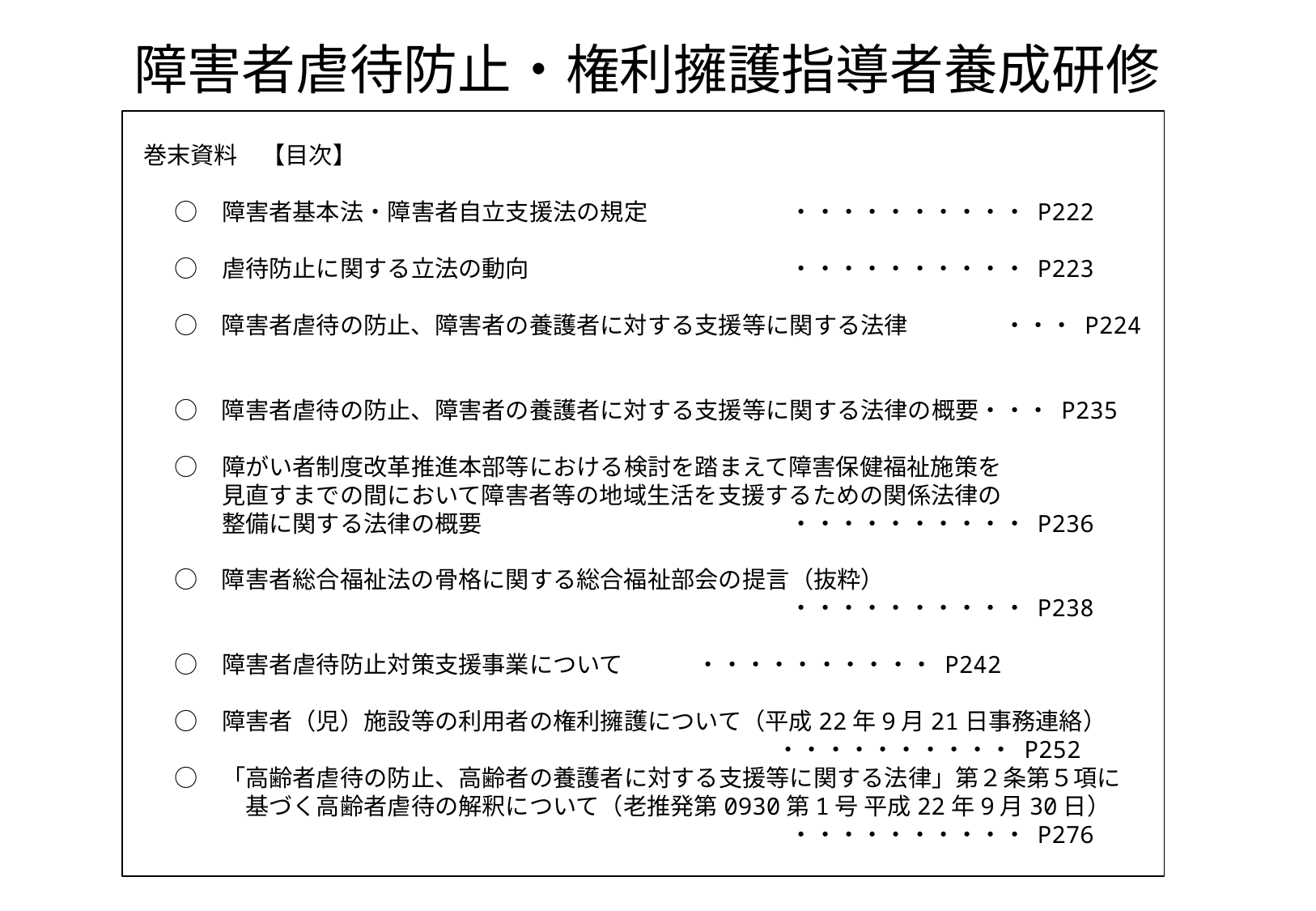

# 障害者虐待防止・権利擁護指導者養成研修

  巻末資料　【目次】

　　○　障害者基本法・障害者自立支援法の規定　　　　　　・・・・・・・・・・ P222

　　○　虐待防止に関する立法の動向　　　　　　　　　　　・・・・・・・・・・ P223

　　○　障害者虐待の防止、障害者の養護者に対する支援等に関する法律　　　　・・・ P224

　　○　障害者虐待の防止、障害者の養護者に対する支援等に関する法律の概要・・・ P235

　　○　障がい者制度改革推進本部等における検討を踏まえて障害保健福祉施策を
　　　　見直すまでの間において障害者等の地域生活を支援するための関係法律の
　　　　整備に関する法律の概要　　　　　　　　　　　　　・・・・・・・・・・ P236

　　○　障害者総合福祉法の骨格に関する総合福祉部会の提言（抜粋）
　　　　　　　　　　　　　　　　　　　　　　　　　　　　・・・・・・・・・・ P238

　　○　障害者虐待防止対策支援事業について              ・・・・・・・・・・ P242

　　○　障害者（児）施設等の利用者の権利擁護について（平成22年9月21日事務連絡）
　　　　　　　　　　　　　　　　　　　　　　　　 　　　 ・・・・・・・・・・ P252
　　○　「高齢者虐待の防止、高齢者の養護者に対する支援等に関する法律」第２条第５項に
　　　　　基づく高齢者虐待の解釈について（老推発第0930第1号 平成22年9月30日）
　　　　　　　　　　　　　　　　　　　　　　　　　　　　・・・・・・・・・・ P276